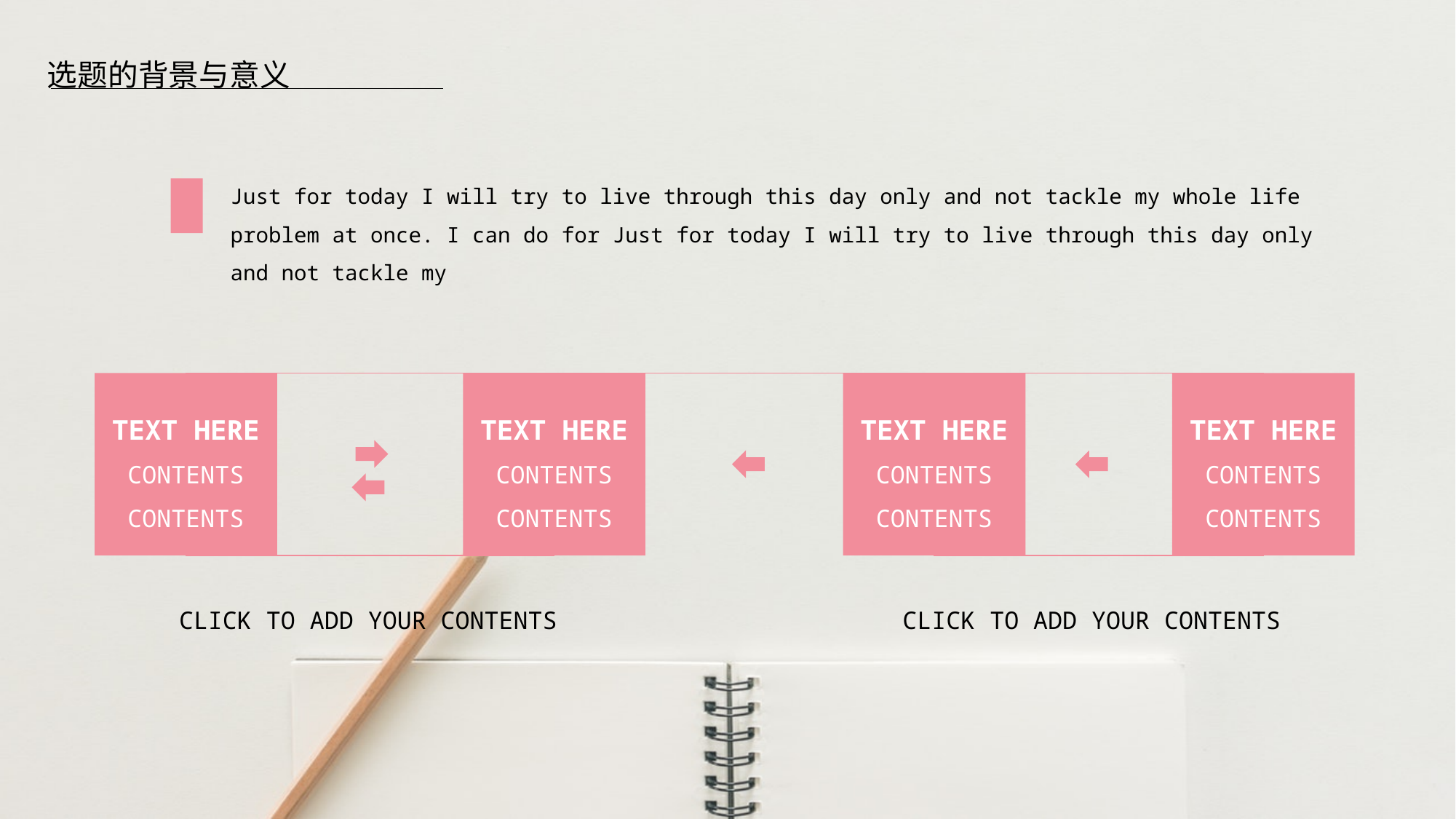

选题的背景与意义
Just for today I will try to live through this day only and not tackle my whole life problem at once. I can do for Just for today I will try to live through this day only and not tackle my

TEXT HERE
CONTENTS
CONTENTS
TEXT HERE
CONTENTS
CONTENTS
TEXT HERE
CONTENTS
CONTENTS
TEXT HERE
CONTENTS
CONTENTS

CLICK TO ADD YOUR CONTENTS
CLICK TO ADD YOUR CONTENTS